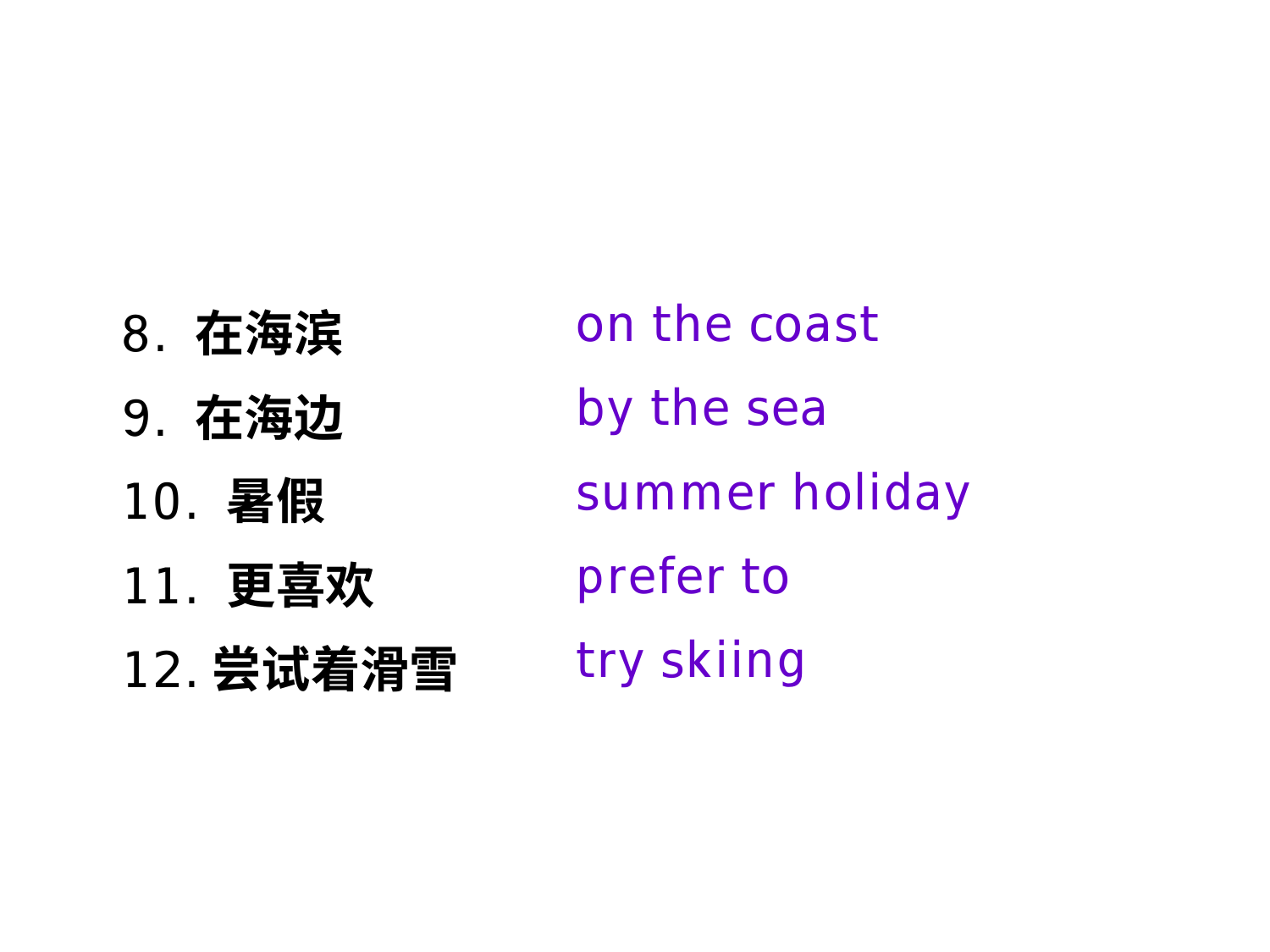

on the coast
by the sea
summer holiday
prefer to
try skiing
8. 在海滨
9. 在海边
10. 暑假
11. 更喜欢
12.尝试着滑雪